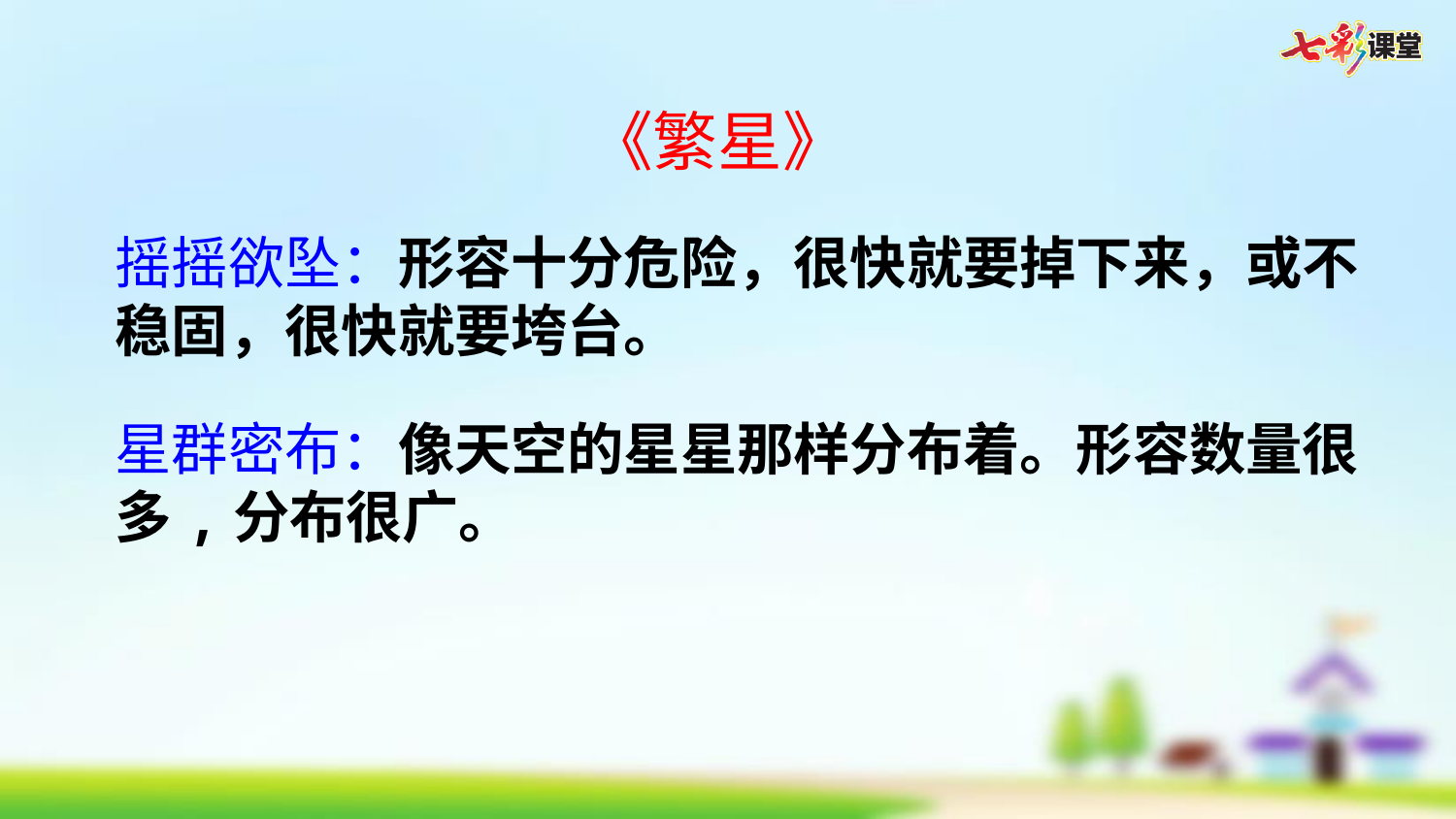

《繁星》
摇摇欲坠：形容十分危险，很快就要掉下来，或不稳固，很快就要垮台。
星群密布：像天空的星星那样分布着。形容数量很多,分布很广。